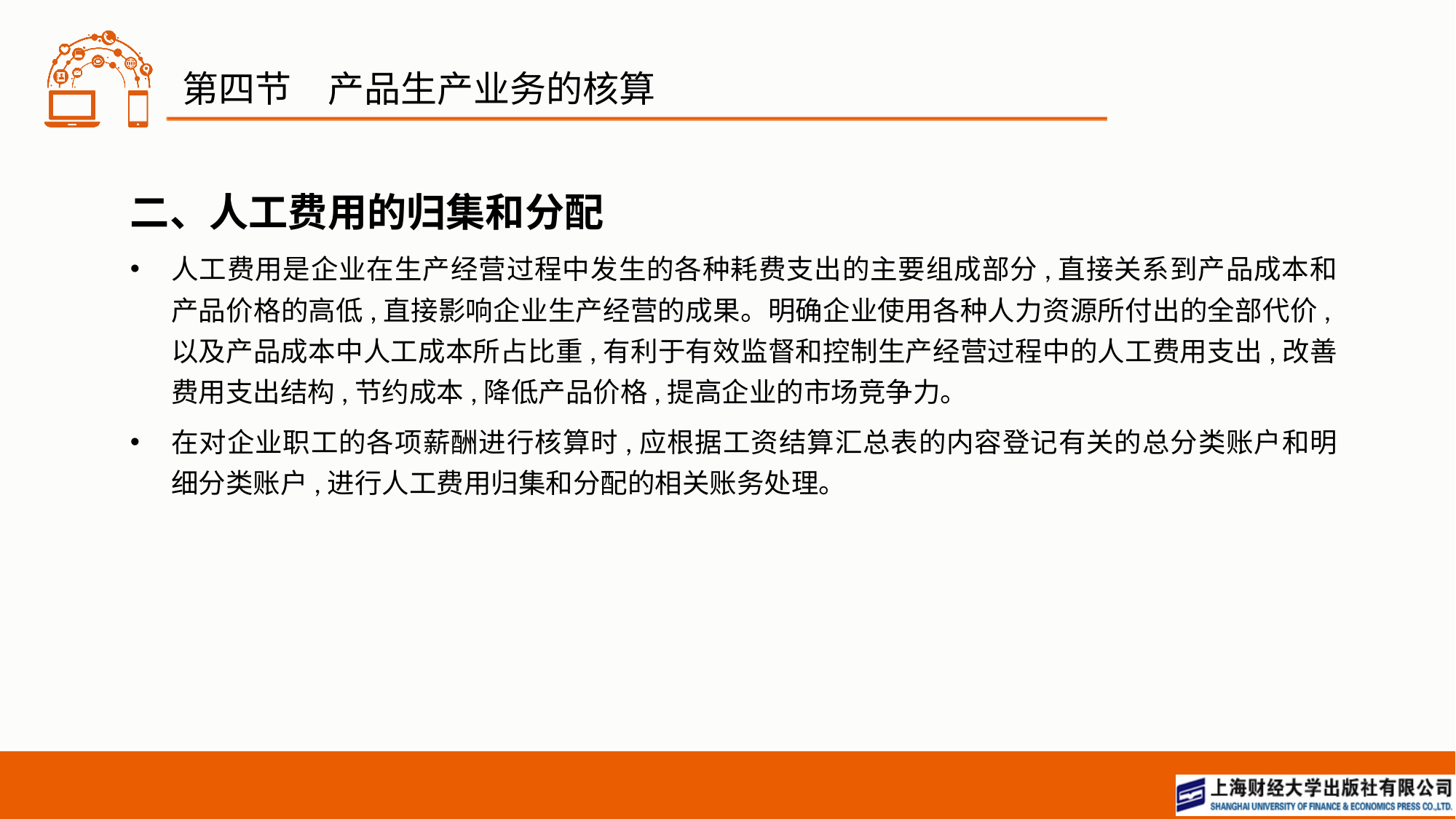

# 第四节　产品生产业务的核算
二、人工费用的归集和分配
人工费用是企业在生产经营过程中发生的各种耗费支出的主要组成部分,直接关系到产品成本和产品价格的高低,直接影响企业生产经营的成果。明确企业使用各种人力资源所付出的全部代价,以及产品成本中人工成本所占比重,有利于有效监督和控制生产经营过程中的人工费用支出,改善费用支出结构,节约成本,降低产品价格,提高企业的市场竞争力。
在对企业职工的各项薪酬进行核算时,应根据工资结算汇总表的内容登记有关的总分类账户和明细分类账户,进行人工费用归集和分配的相关账务处理。